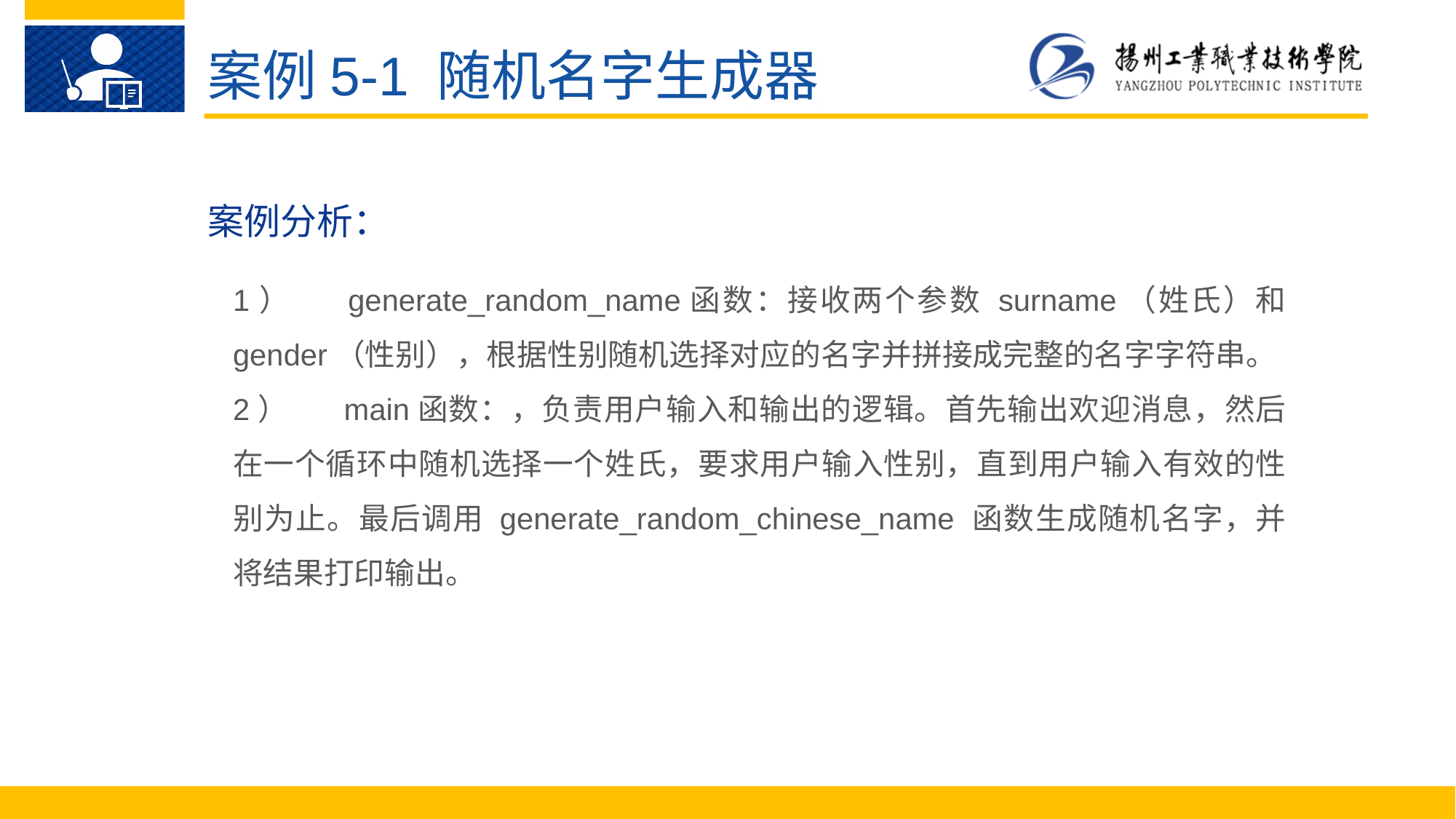

案例5-1 随机名字生成器
案例分析：
1）	generate_random_name函数：接收两个参数 surname（姓氏）和 gender（性别），根据性别随机选择对应的名字并拼接成完整的名字字符串。
2）	main函数：，负责用户输入和输出的逻辑。首先输出欢迎消息，然后在一个循环中随机选择一个姓氏，要求用户输入性别，直到用户输入有效的性别为止。最后调用 generate_random_chinese_name 函数生成随机名字，并将结果打印输出。